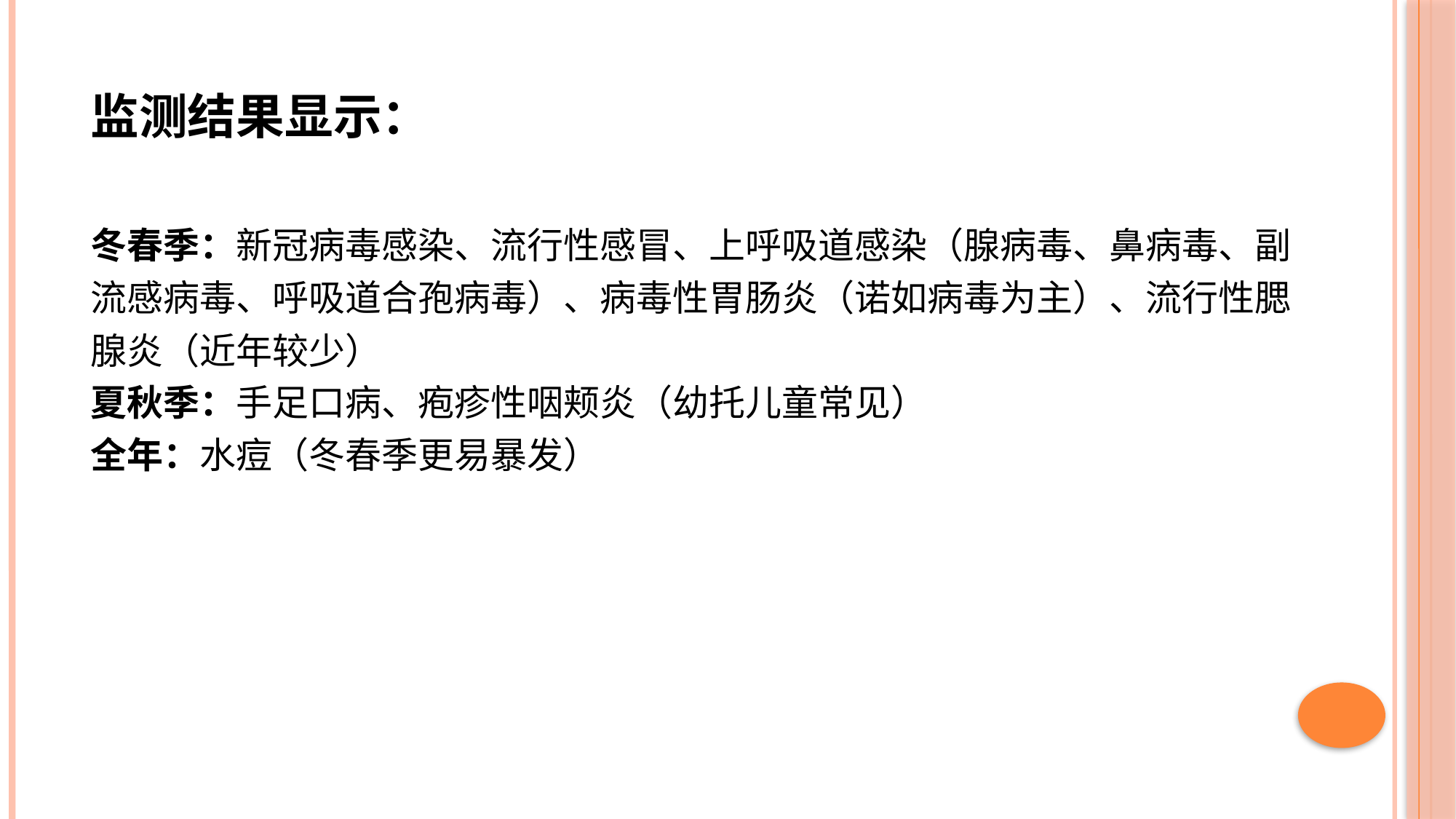

监测结果显示：

冬春季：新冠病毒感染、流行性感冒、上呼吸道感染（腺病毒、鼻病毒、副流感病毒、呼吸道合孢病毒）、病毒性胃肠炎（诺如病毒为主）、流行性腮腺炎（近年较少）
夏秋季：手足口病、疱疹性咽颊炎（幼托儿童常见）
全年：水痘（冬春季更易暴发）